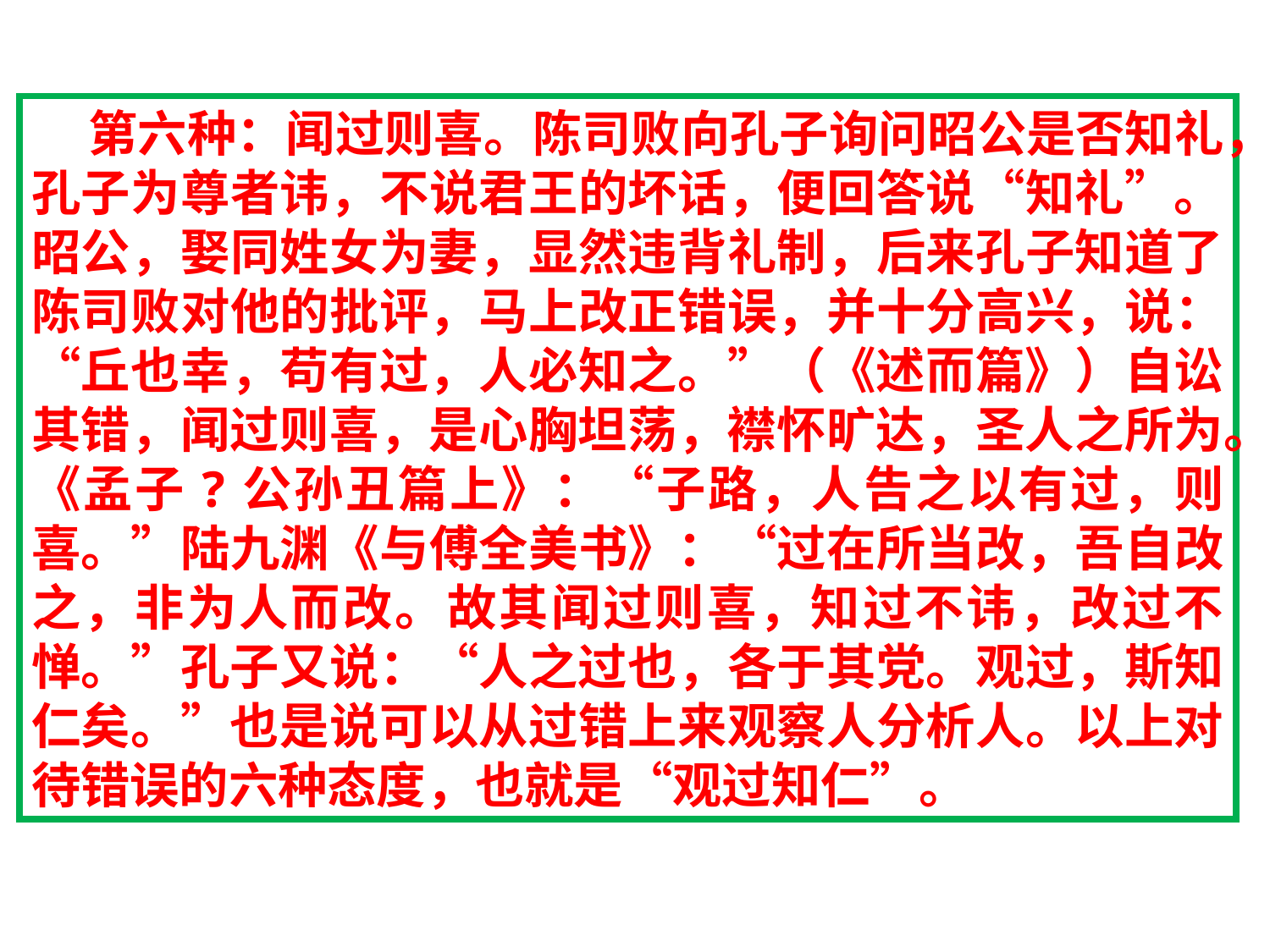

第六种：闻过则喜。陈司败向孔子询问昭公是否知礼，孔子为尊者讳，不说君王的坏话，便回答说“知礼”。昭公，娶同姓女为妻，显然违背礼制，后来孔子知道了陈司败对他的批评，马上改正错误，并十分高兴，说：“丘也幸，苟有过，人必知之。”（《述而篇》）自讼其错，闻过则喜，是心胸坦荡，襟怀旷达，圣人之所为。《孟子?公孙丑篇上》：“子路，人告之以有过，则喜。”陆九渊《与傅全美书》：“过在所当改，吾自改之，非为人而改。故其闻过则喜，知过不讳，改过不惮。”孔子又说：“人之过也，各于其党。观过，斯知仁矣。”也是说可以从过错上来观察人分析人。以上对待错误的六种态度，也就是“观过知仁”。